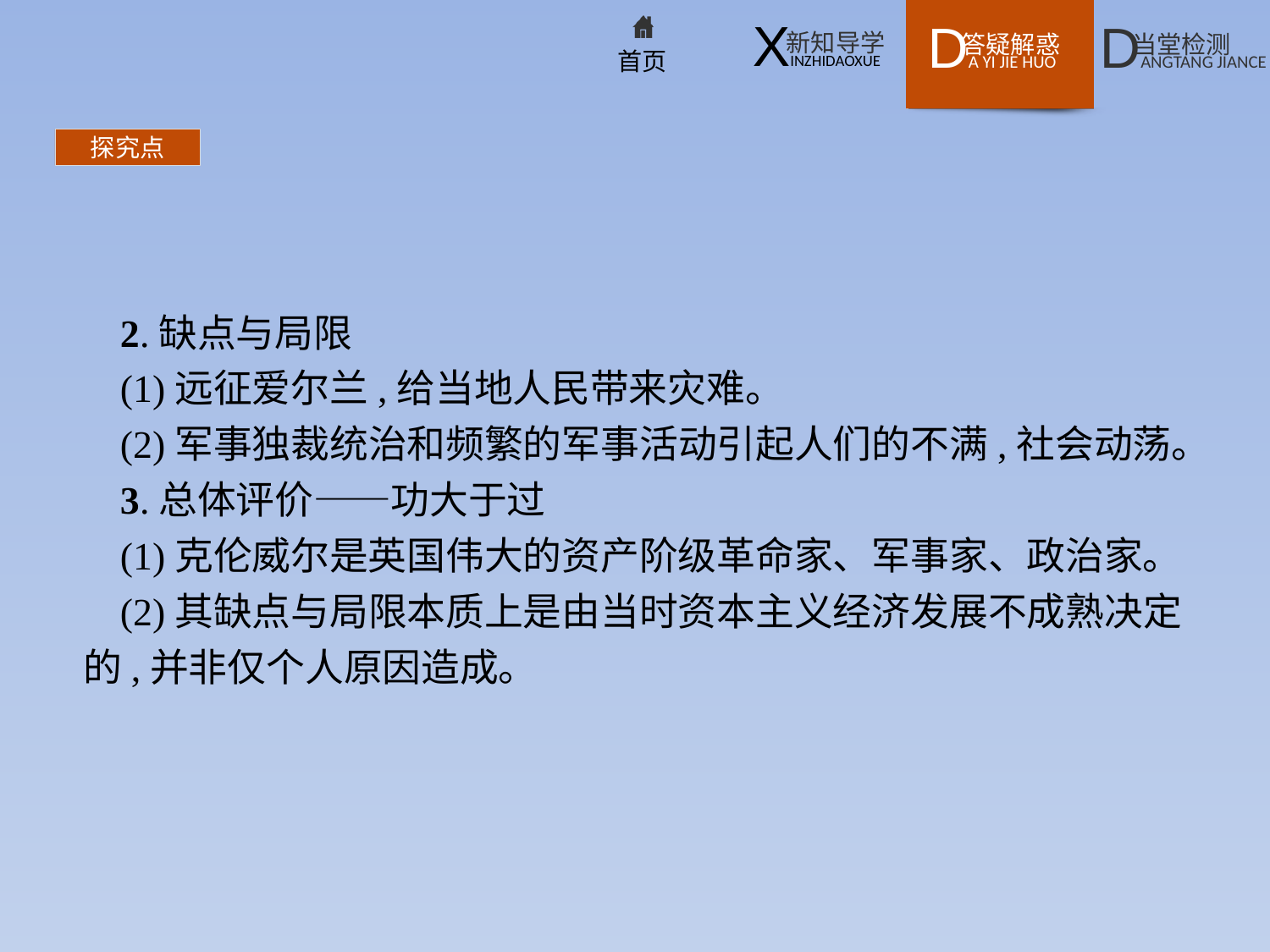

探究点
2.缺点与局限
(1)远征爱尔兰,给当地人民带来灾难。
(2)军事独裁统治和频繁的军事活动引起人们的不满,社会动荡。
3.总体评价——功大于过
(1)克伦威尔是英国伟大的资产阶级革命家、军事家、政治家。
(2)其缺点与局限本质上是由当时资本主义经济发展不成熟决定的,并非仅个人原因造成。